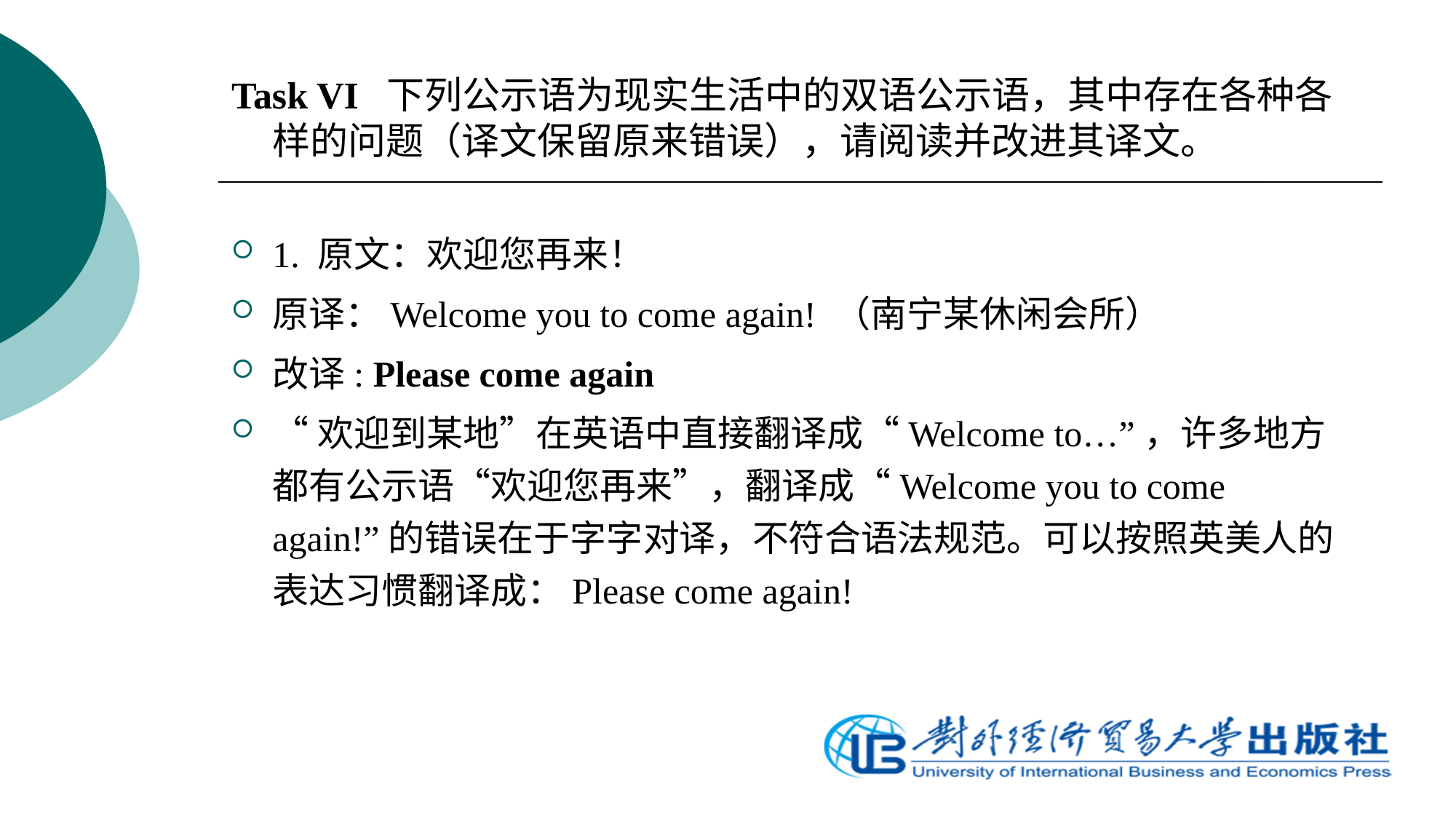

Task VI  下列公示语为现实生活中的双语公示语，其中存在各种各样的问题（译文保留原来错误），请阅读并改进其译文。

1. 原文：欢迎您再来！
原译：Welcome you to come again! （南宁某休闲会所）
改译: Please come again
“欢迎到某地”在英语中直接翻译成“Welcome to…”，许多地方都有公示语“欢迎您再来”，翻译成“Welcome you to come again!”的错误在于字字对译，不符合语法规范。可以按照英美人的表达习惯翻译成：Please come again!